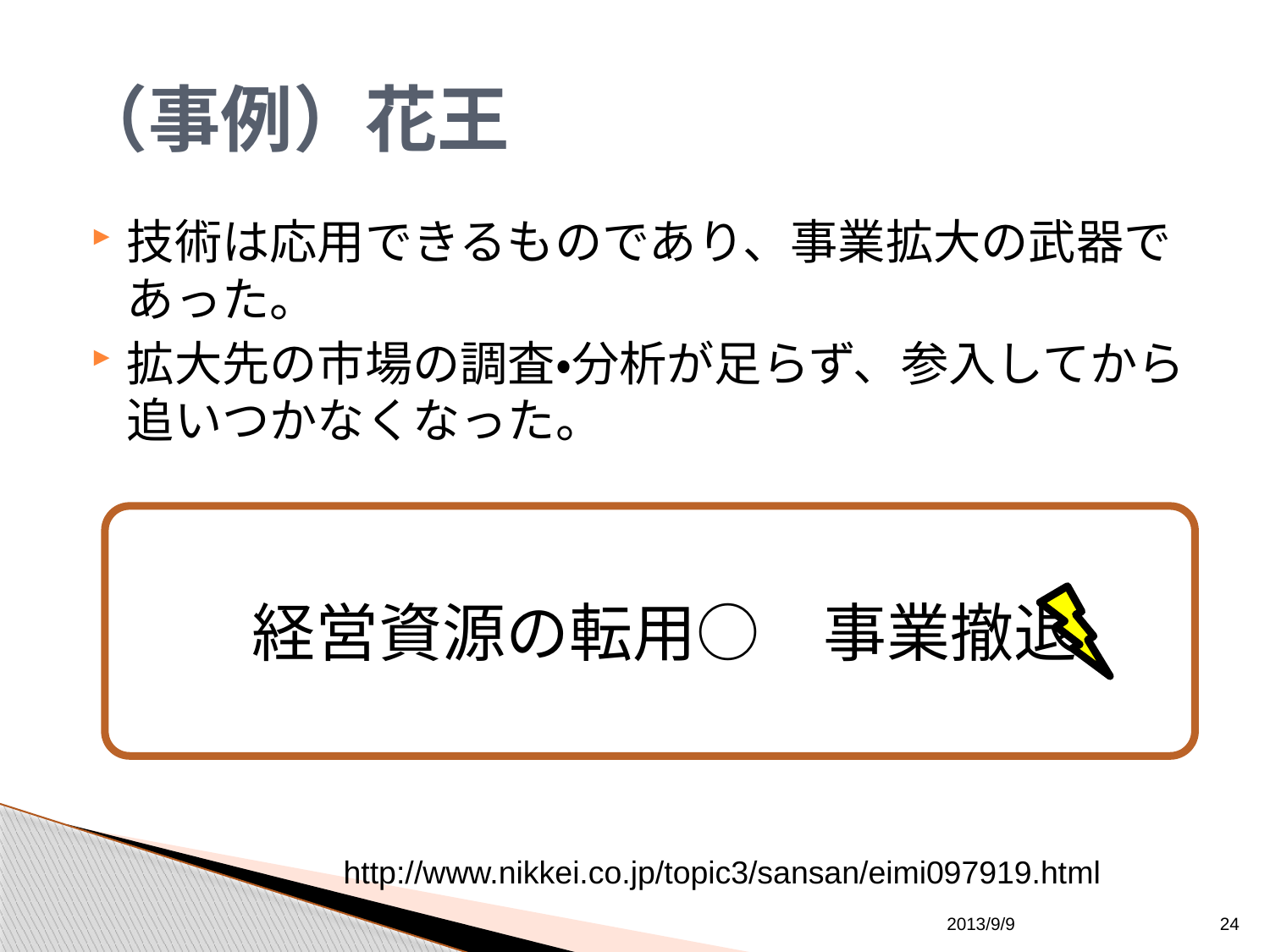

# （事例）花王
技術は応用できるものであり、事業拡大の武器であった。
拡大先の市場の調査・分析が足らず、参入してから追いつかなくなった。

　　経営資源の転用○　事業撤退

http://www.nikkei.co.jp/topic3/sansan/eimi097919.html
2013/9/9
24